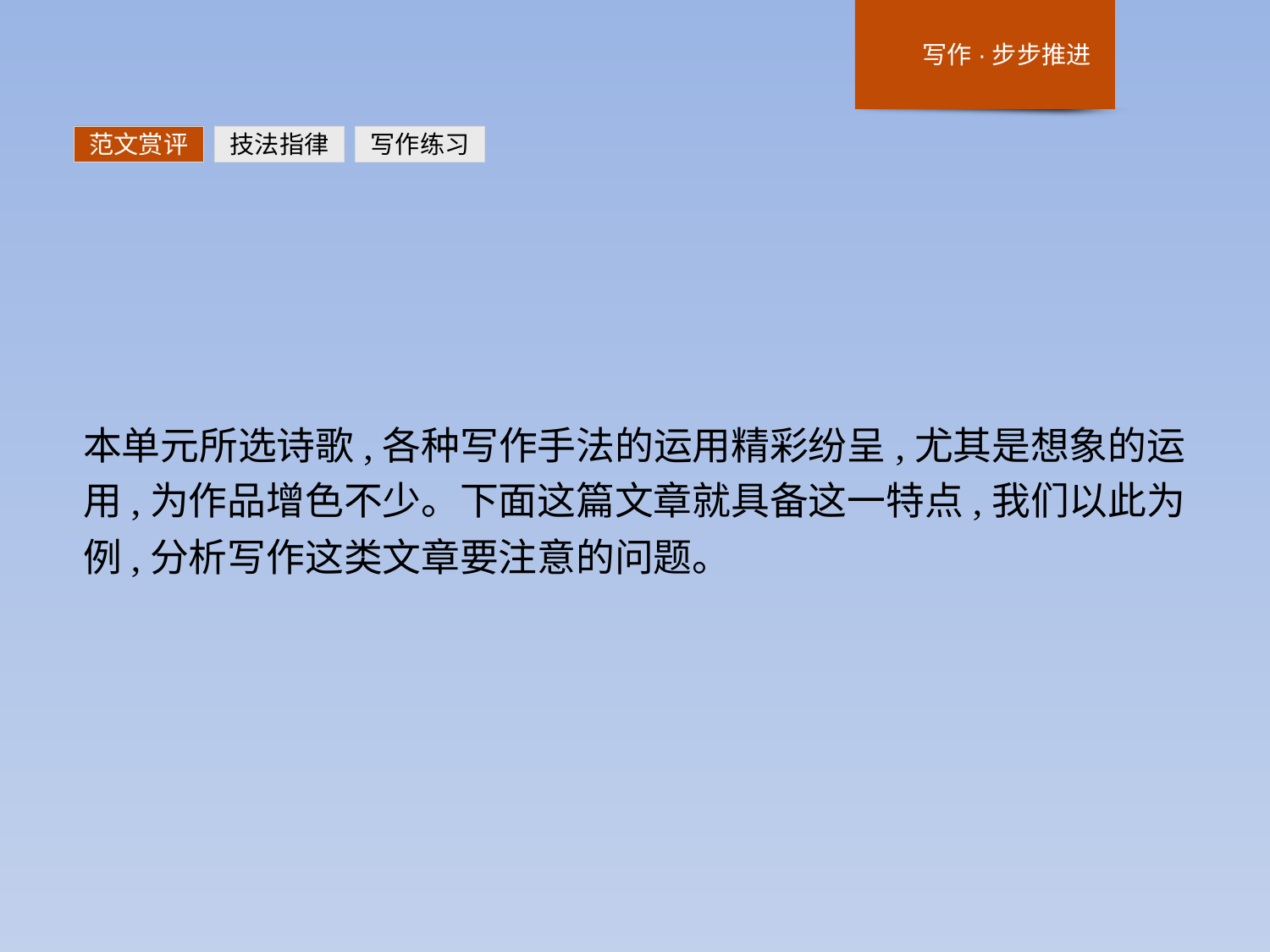

范文赏评
技法指律
写作练习
本单元所选诗歌,各种写作手法的运用精彩纷呈,尤其是想象的运用,为作品增色不少。下面这篇文章就具备这一特点,我们以此为例,分析写作这类文章要注意的问题。